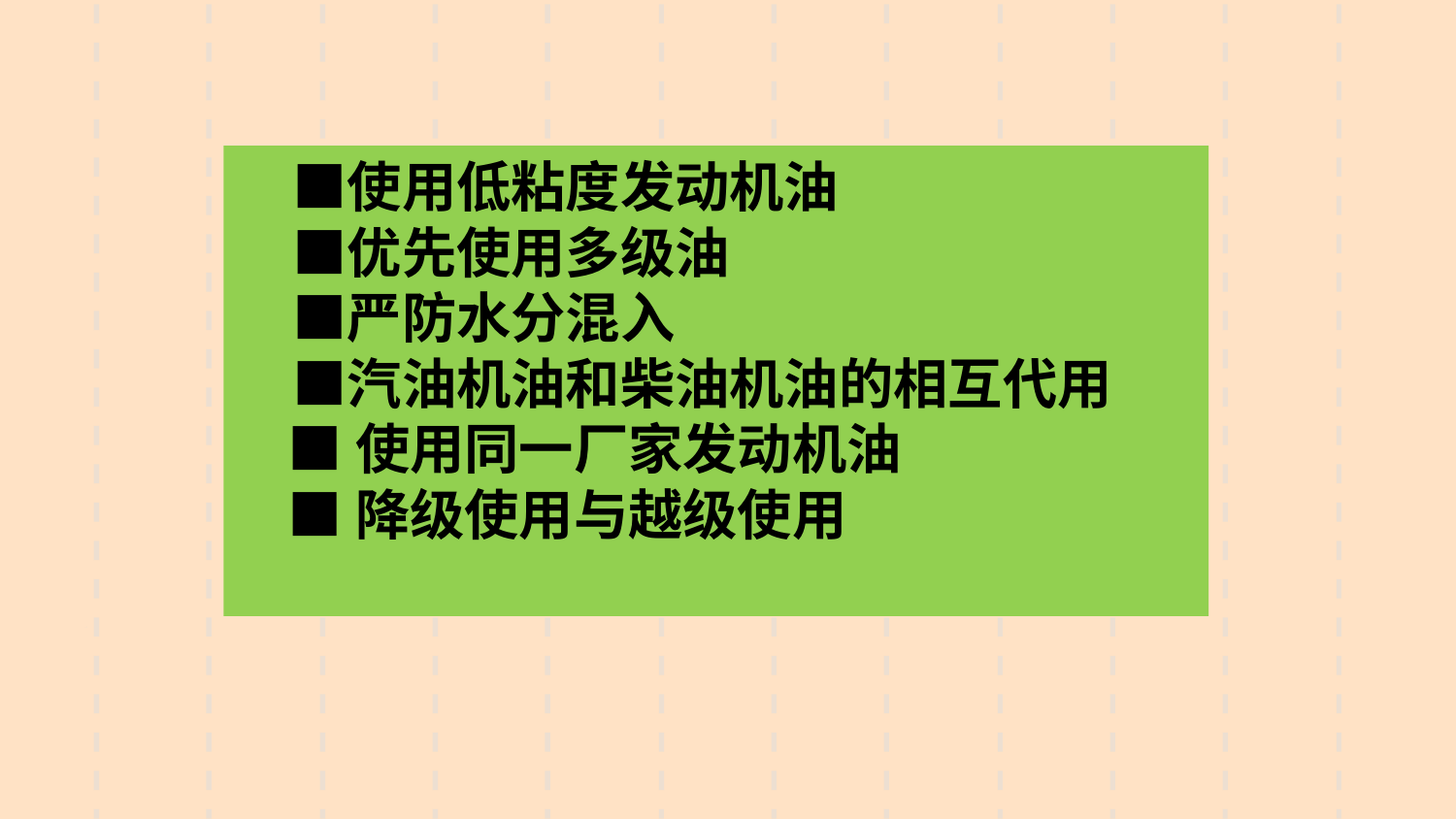

■使用低粘度发动机油
　■优先使用多级油
　■严防水分混入
　■汽油机油和柴油机油的相互代用
    ■使用同一厂家发动机油
    ■降级使用与越级使用